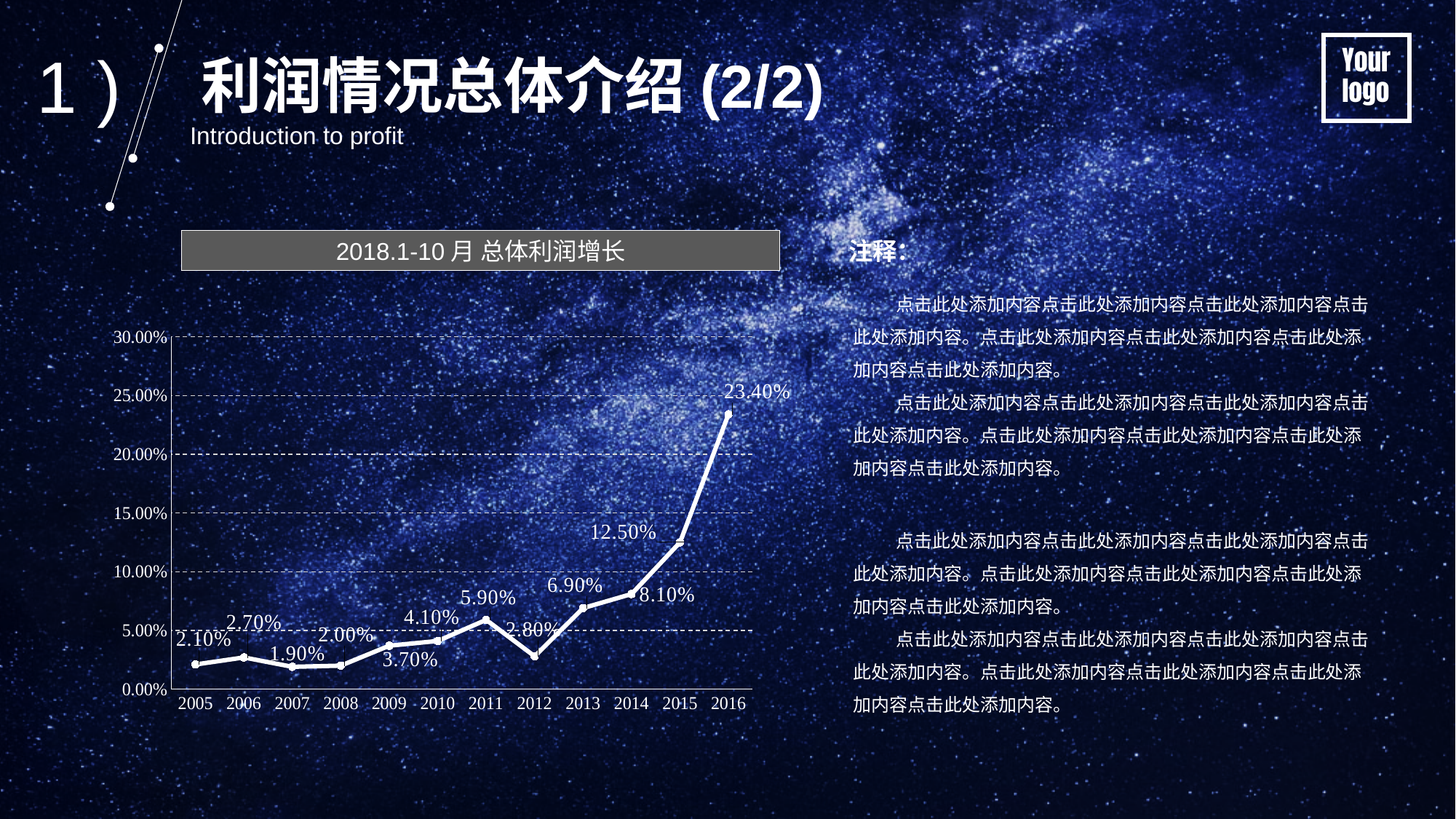

1 )
利润情况总体介绍(2/2)
Introduction to profit
注释：
2018.1-10月 总体利润增长
点击此处添加内容点击此处添加内容点击此处添加内容点击此处添加内容。点击此处添加内容点击此处添加内容点击此处添加内容点击此处添加内容。
点击此处添加内容点击此处添加内容点击此处添加内容点击此处添加内容。点击此处添加内容点击此处添加内容点击此处添加内容点击此处添加内容。

### Chart

| Category | 系列 1 |
|---|---|
| 2005 | 0.021 |
| 2006 | 0.027 |
| 2007 | 0.019 |
| 2008 | 0.02 |
| 2009 | 0.037 |
| 2010 | 0.041 |
| 2011 | 0.059 |
| 2012 | 0.028 |
| 2013 | 0.069 |
| 2014 | 0.081 |
| 2015 | 0.125 |
| 2016 | 0.234 |
点击此处添加内容点击此处添加内容点击此处添加内容点击此处添加内容。点击此处添加内容点击此处添加内容点击此处添加内容点击此处添加内容。
点击此处添加内容点击此处添加内容点击此处添加内容点击此处添加内容。点击此处添加内容点击此处添加内容点击此处添加内容点击此处添加内容。
.